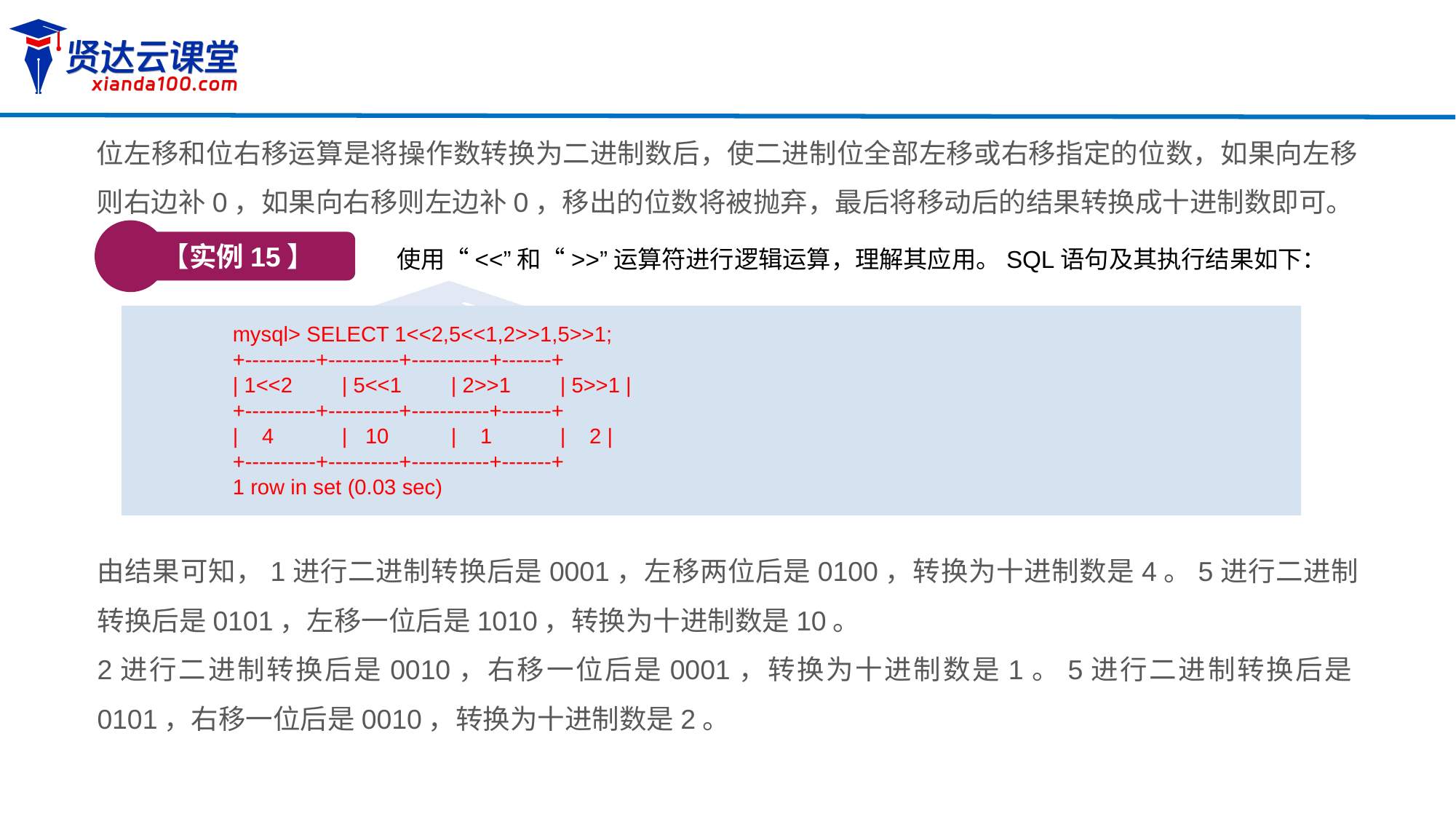

位左移和位右移运算是将操作数转换为二进制数后，使二进制位全部左移或右移指定的位数，如果向左移则右边补0，如果向右移则左边补0，移出的位数将被抛弃，最后将移动后的结果转换成十进制数即可。

【实例15】
使用“<<”和“>>”运算符进行逻辑运算，理解其应用。SQL语句及其执行结果如下：

mysql> SELECT 1<<2,5<<1,2>>1,5>>1;
+----------+----------+-----------+-------+
| 1<<2	| 5<<1 	| 2>>1	| 5>>1 |
+----------+----------+-----------+-------+
|    4	|   10	|    1	|    2 |
+----------+----------+-----------+-------+
1 row in set (0.03 sec)
由结果可知，1进行二进制转换后是0001，左移两位后是0100，转换为十进制数是4。5进行二进制转换后是0101，左移一位后是1010，转换为十进制数是10。
2进行二进制转换后是0010，右移一位后是0001，转换为十进制数是1。5进行二进制转换后是0101，右移一位后是0010，转换为十进制数是2。